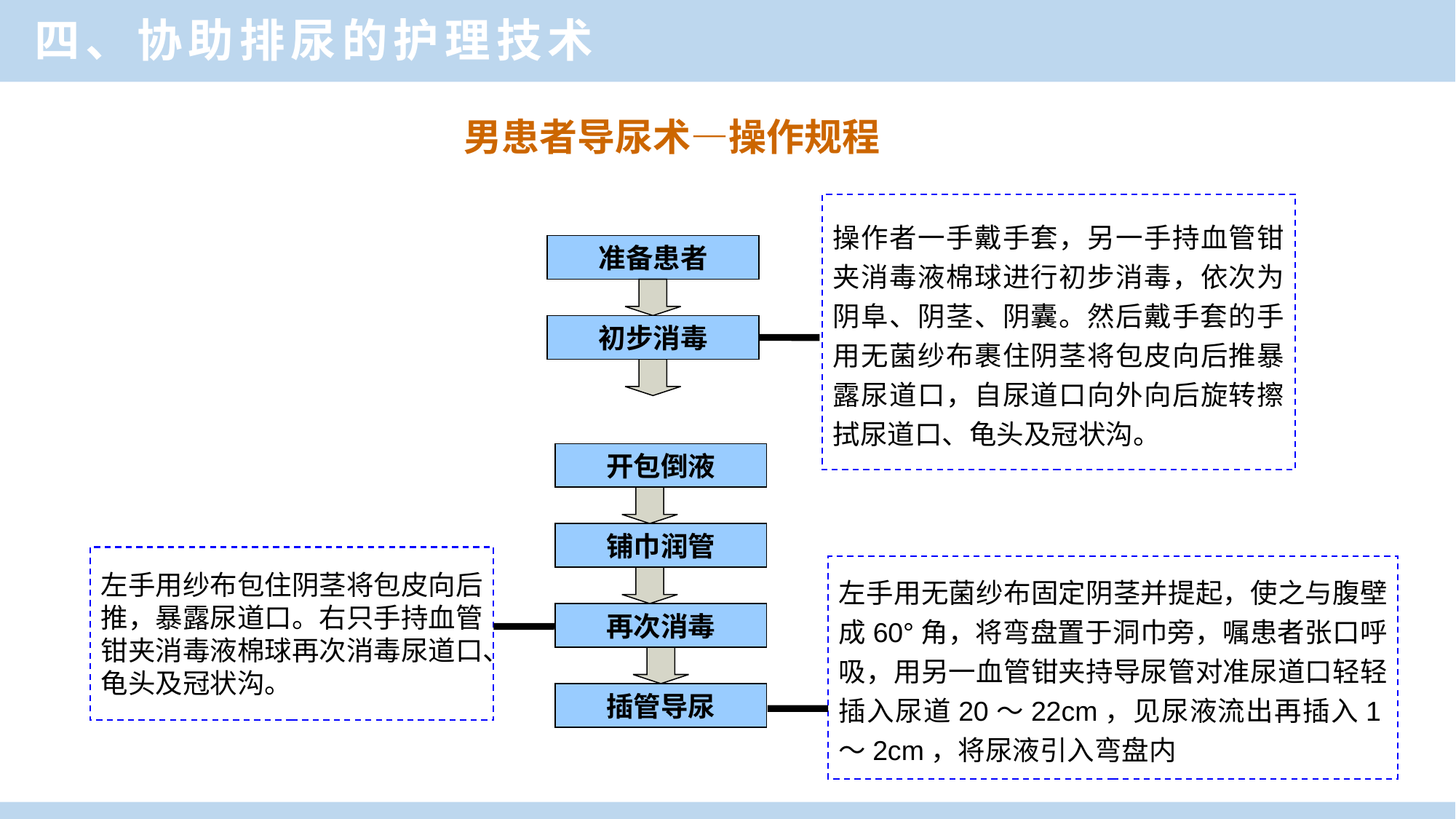

四、协助排尿的护理技术
男患者导尿术—操作规程
操作者一手戴手套，另一手持血管钳夹消毒液棉球进行初步消毒，依次为阴阜、阴茎、阴囊。然后戴手套的手用无菌纱布裹住阴茎将包皮向后推暴露尿道口，自尿道口向外向后旋转擦拭尿道口、龟头及冠状沟。
准备患者

初步消毒

开包倒液

铺巾润管

再次消毒

插管导尿
左手用纱布包住阴茎将包皮向后推，暴露尿道口。右只手持血管钳夹消毒液棉球再次消毒尿道口、龟头及冠状沟。
左手用无菌纱布固定阴茎并提起，使之与腹壁成60°角，将弯盘置于洞巾旁，嘱患者张口呼吸，用另一血管钳夹持导尿管对准尿道口轻轻插入尿道20～22cm，见尿液流出再插入1～2cm，将尿液引入弯盘内